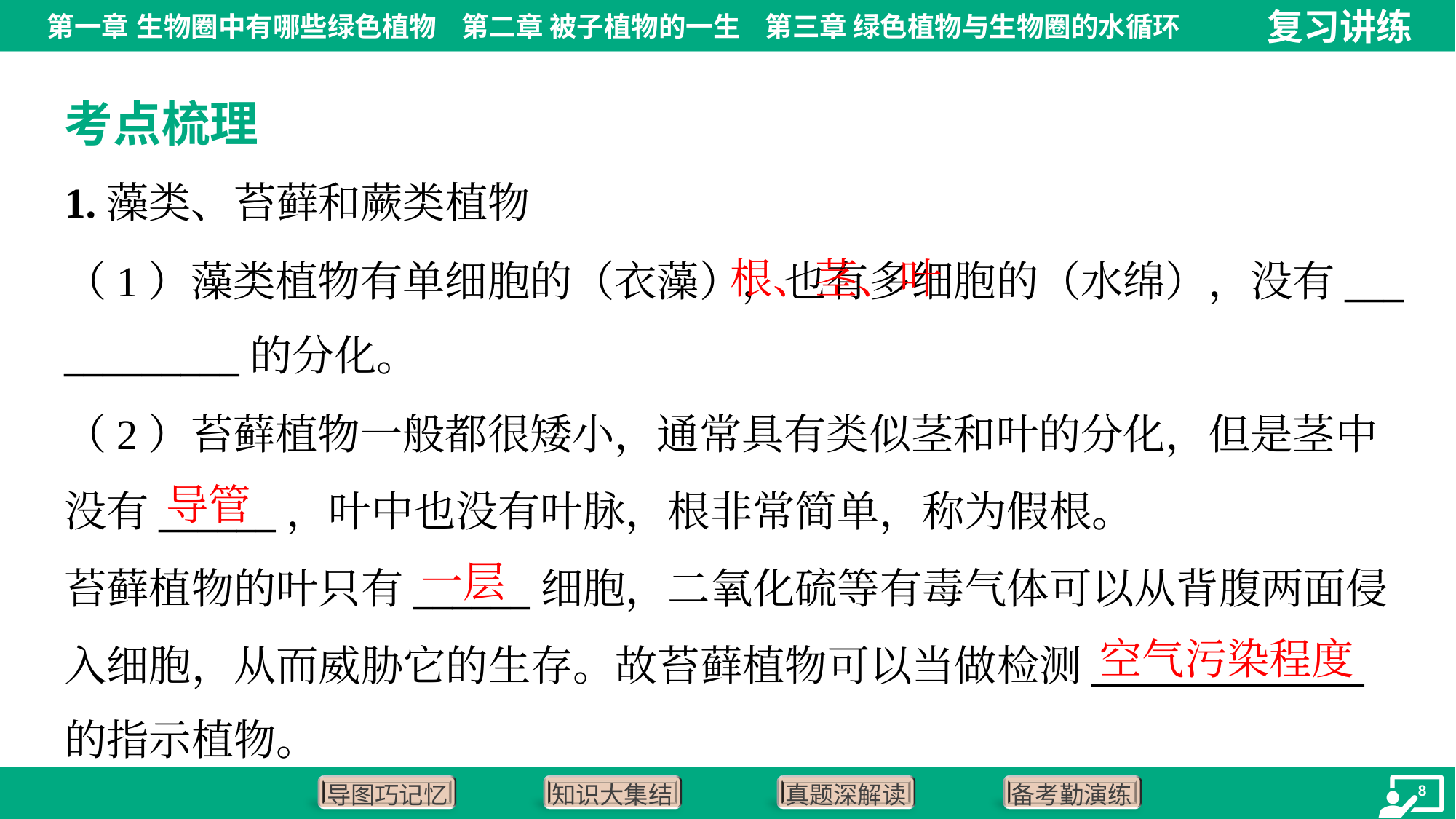

考点梳理
1.藻类、苔藓和蕨类植物
                                                           根、茎、叶
（1）藻类植物有单细胞的（衣藻），也有多细胞的（水绵），没有___
_________的分化。
（2）苔藓植物一般都很矮小，通常具有类似茎和叶的分化，但是茎中
没有______，叶中也没有叶脉，根非常简单，称为假根。
苔藓植物的叶只有______细胞，二氧化硫等有毒气体可以从背腹两面侵
入细胞，从而威胁它的生存。故苔藓植物可以当做检测______________
的指示植物。
导管
一层
空气污染程度